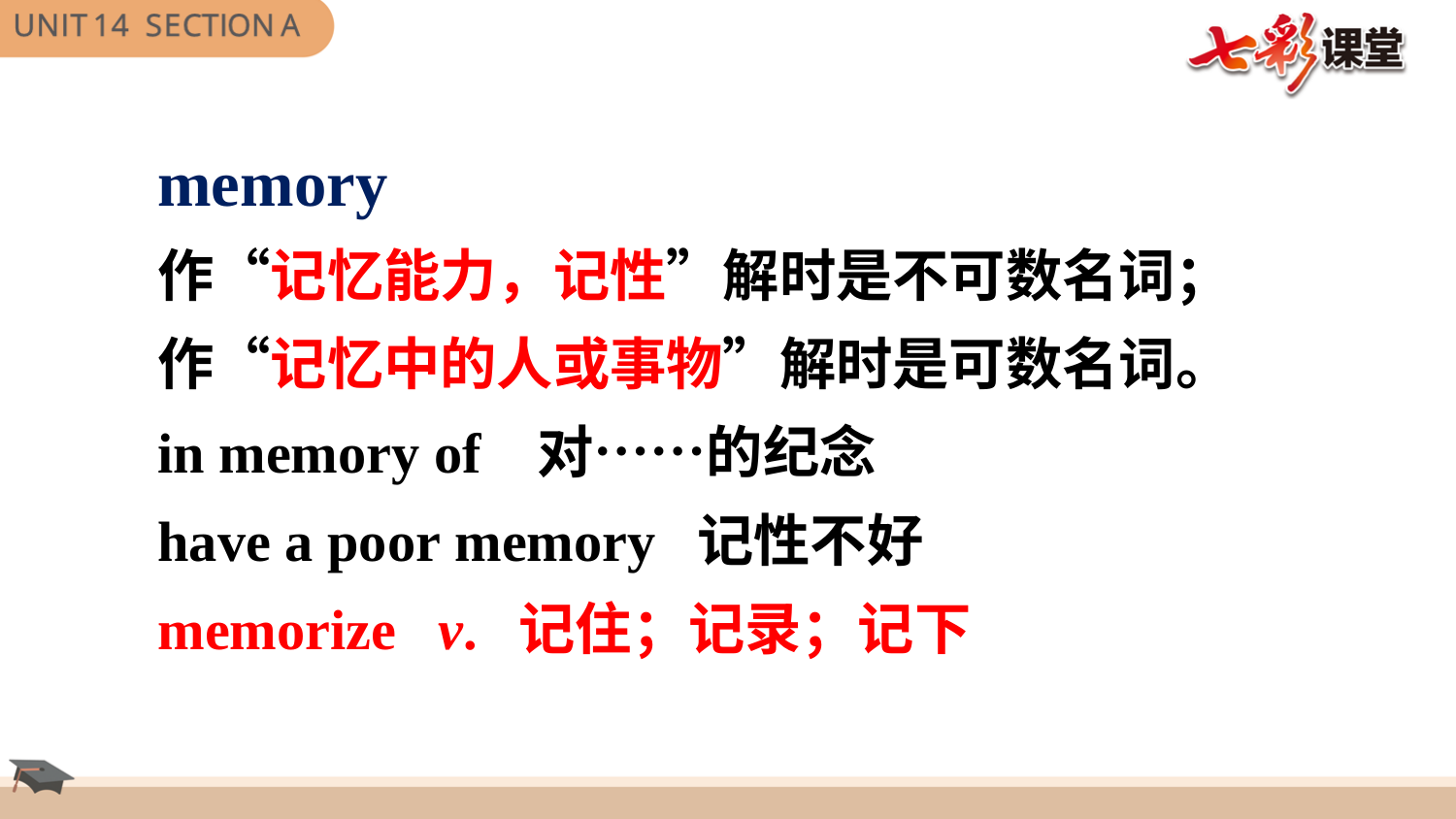

memory
作“记忆能力，记性”解时是不可数名词；
作“记忆中的人或事物”解时是可数名词。
in memory of   对……的纪念
have a poor memory  记性不好
memorize   v.  记住；记录；记下